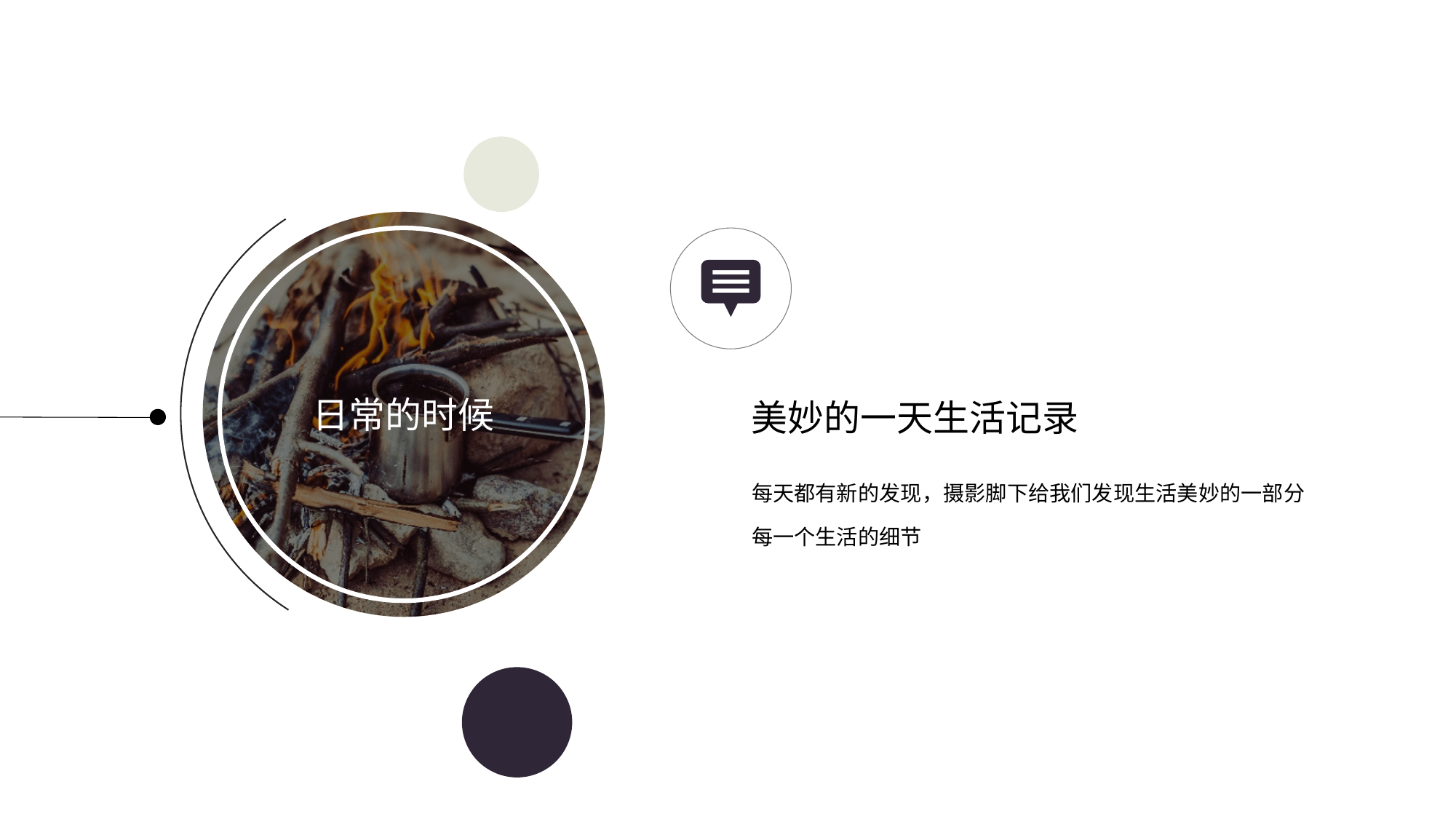

日常的时候
美妙的一天生活记录

每天都有新的发现，摄影脚下给我们发现生活美妙的一部分
每一个生活的细节